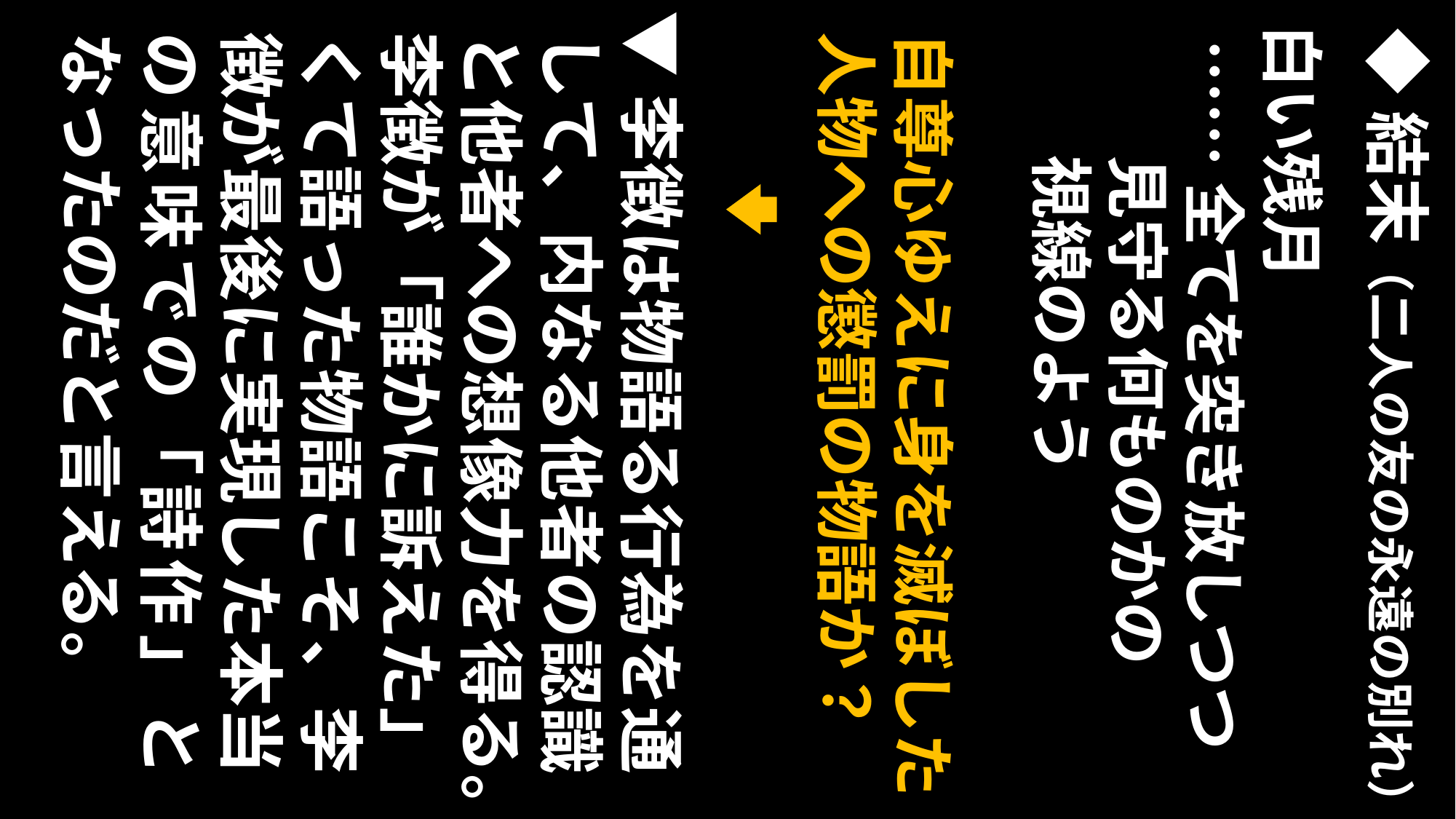

▼李徴は物語る行為を通して、内なる他者の認識と他者への想像力を得る。李徴が「誰かに訴えた」くて語った物語こそ、李徴が最後に実現した本当の意味での「詩作」となったのだと言える。
自尊心ゆえに身を滅ぼした
人物への懲罰の物語か？
白い残月
◆結末（二人の友の永遠の別れ）
……全てを突き放しつつ
       見守る何ものかの
       視線のよう